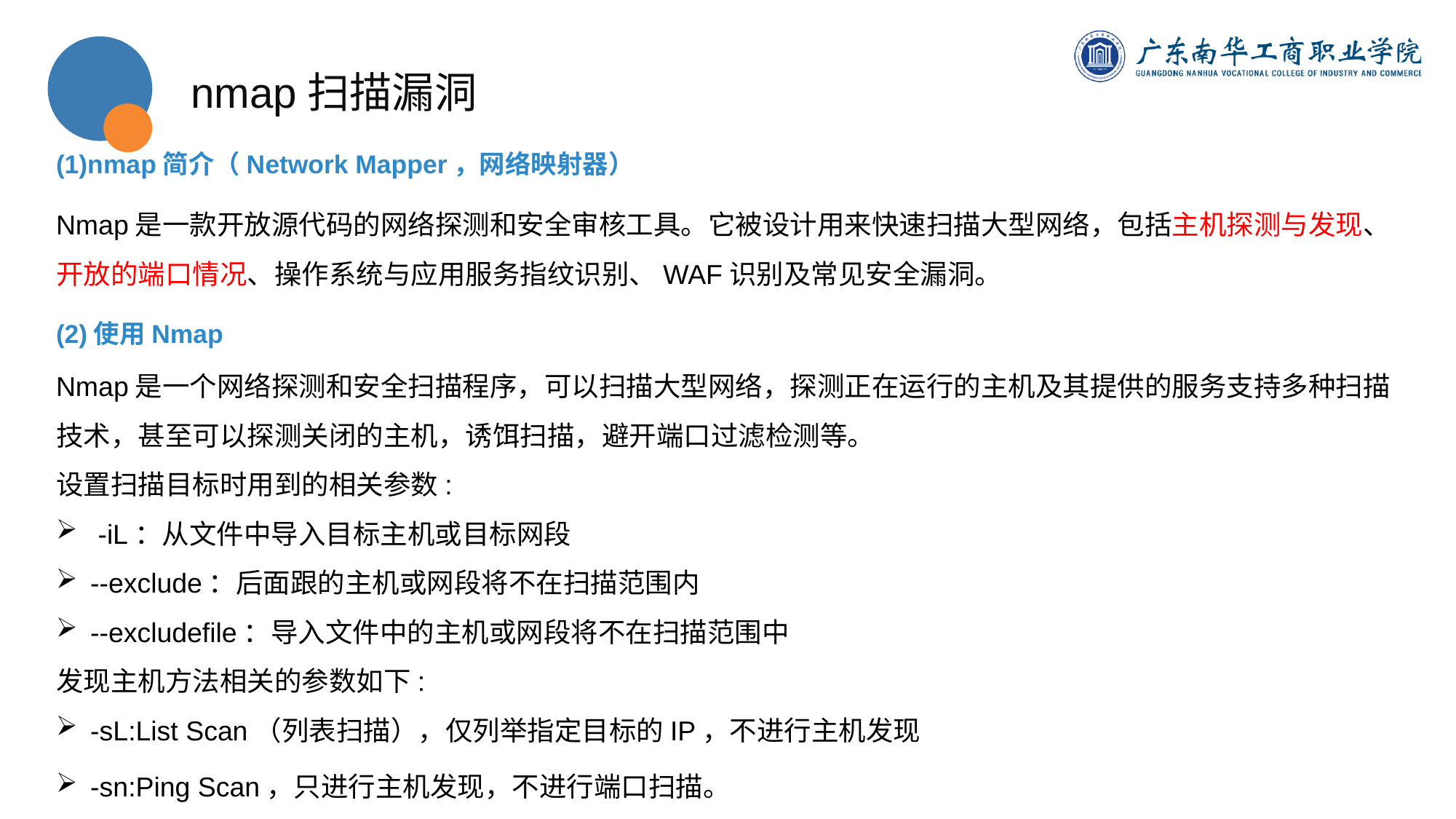

nmap扫描漏洞

(1)nmap简介（Network Mapper，网络映射器）
Nmap是一款开放源代码的网络探测和安全审核工具。它被设计用来快速扫描大型网络，包括主机探测与发现、开放的端口情况、操作系统与应用服务指纹识别、WAF识别及常见安全漏洞。
(2)使用Nmap
Nmap是一个网络探测和安全扫描程序，可以扫描大型网络，探测正在运行的主机及其提供的服务支持多种扫描技术，甚至可以探测关闭的主机，诱饵扫描，避开端口过滤检测等。
设置扫描目标时用到的相关参数:
 -iL：从文件中导入目标主机或目标网段
--exclude：后面跟的主机或网段将不在扫描范围内
--excludefile：导入文件中的主机或网段将不在扫描范围中
发现主机方法相关的参数如下:
-sL:List Scan（列表扫描），仅列举指定目标的IP，不进行主机发现
-sn:Ping Scan，只进行主机发现，不进行端口扫描。